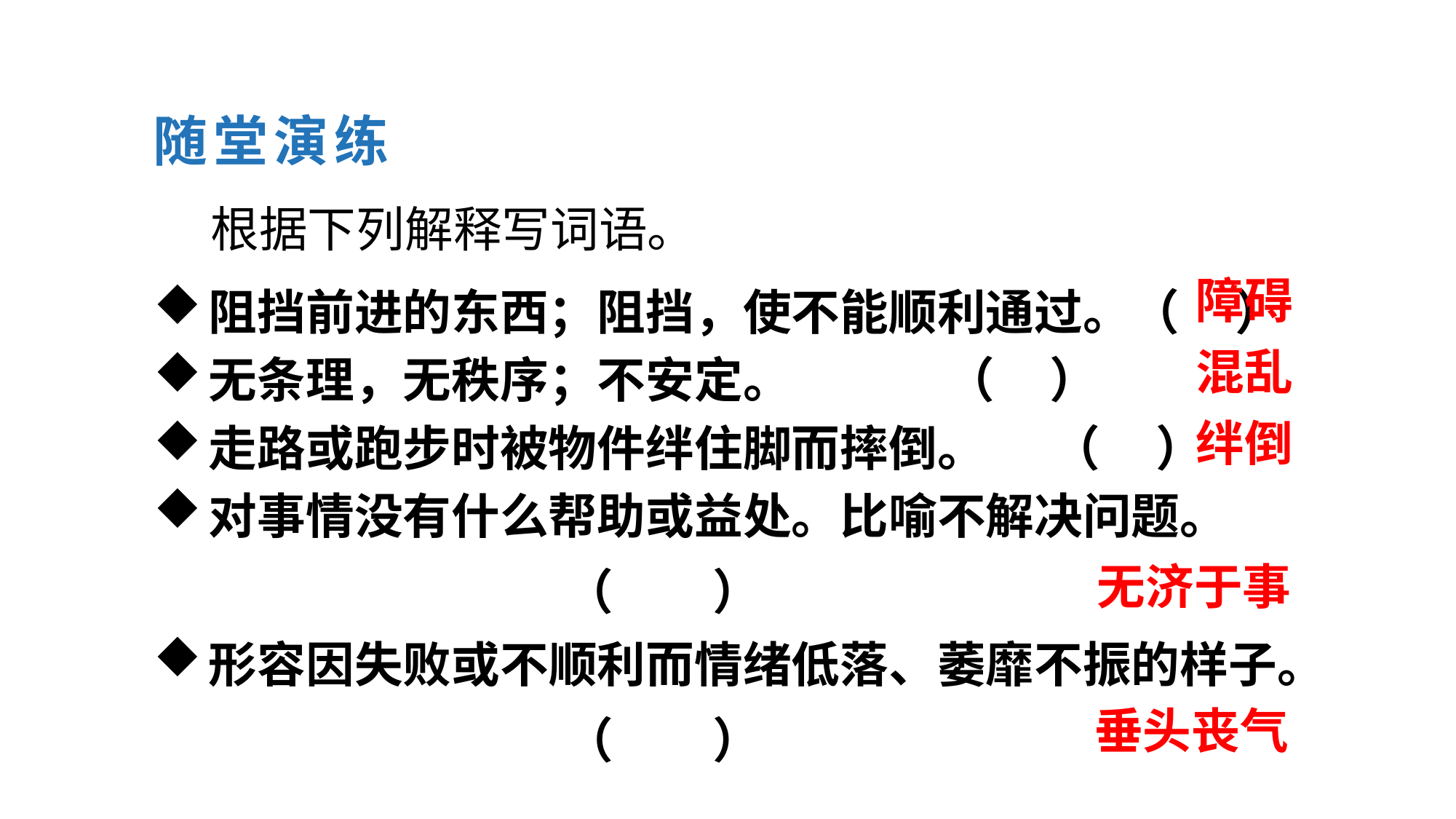

随堂演练
根据下列解释写词语。
阻挡前进的东西；阻挡，使不能顺利通过。（     ）
障碍
无条理，无秩序；不安定。              （     ）
混乱
走路或跑步时被物件绊住脚而摔倒。      （     ）
绊倒
对事情没有什么帮助或益处。比喻不解决问题。
                                    （         ）
无济于事
形容因失败或不顺利而情绪低落、萎靡不振的样子。
                                    （         ）
垂头丧气